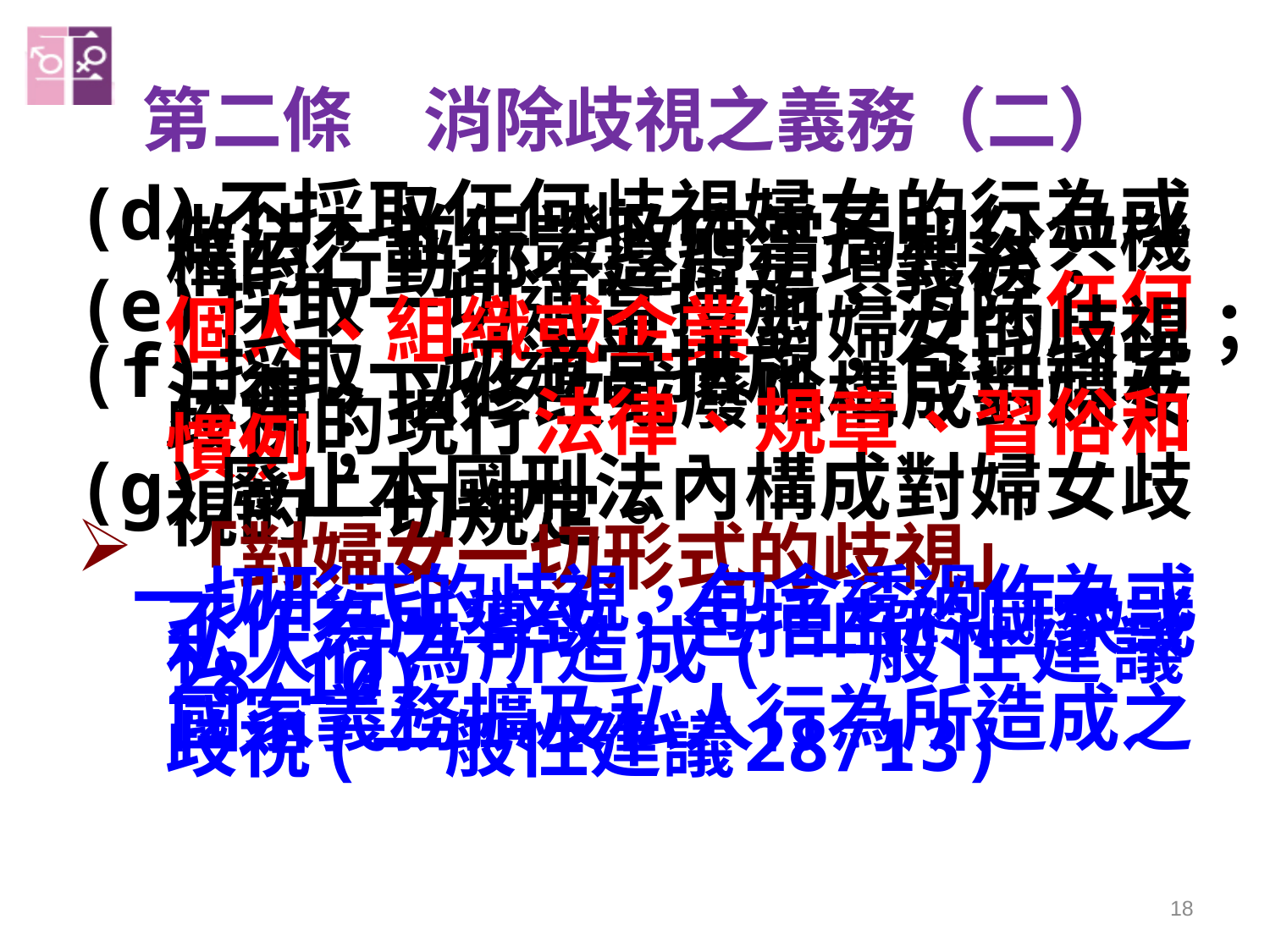

# 第二條　消除歧視之義務（二）
(d)不採取任何歧視婦女的行為或做法，並保證政府當局和公共機構的行動都不違背這項義務；
(e)採取一切適當措施，消除任何個人、組織或企業對婦女的歧視；
(f)採取一切適當措施，包括制定法律，以修改或廢除構成對婦女歧視的現行法律、規章、習俗和慣例；
(g)廢止本國刑法內構成對婦女歧視的一切規定。
「對婦女一切形式的歧視」
   一切形式的歧視，包含透過作為或不作為所導致，包括由於國家或私人行為所造成(一般性建議28/10)
     國家義務擴及私人行為所造成之歧視(一般性建議28/13)

18